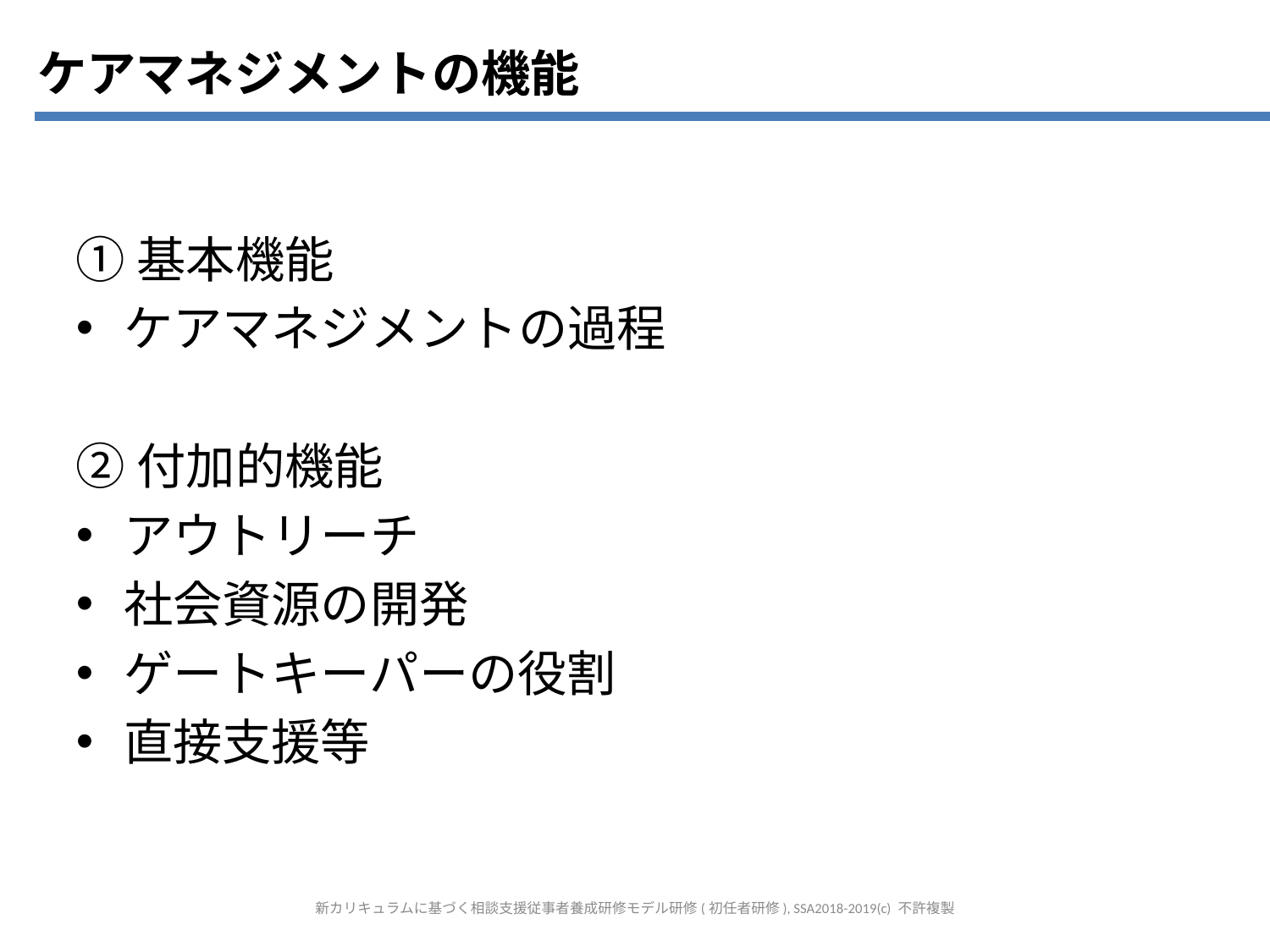

ケアマネジメントの機能
①基本機能
ケアマネジメントの過程

②付加的機能
アウトリーチ
社会資源の開発
ゲートキーパーの役割
直接支援等
新カリキュラムに基づく相談支援従事者養成研修モデル研修(初任者研修), SSA2018-2019(c) 不許複製